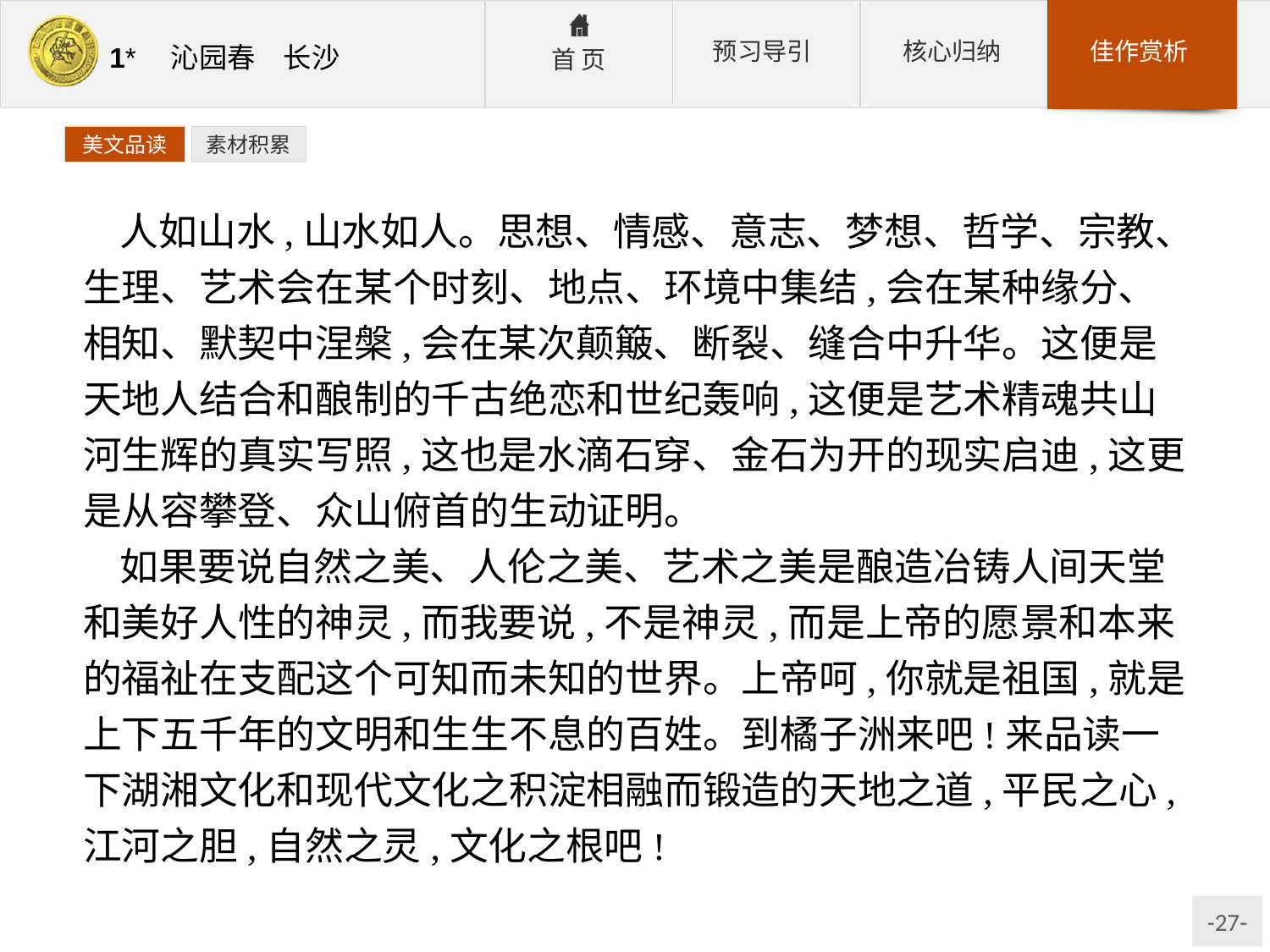

美文品读
素材积累
人如山水,山水如人。思想、情感、意志、梦想、哲学、宗教、生理、艺术会在某个时刻、地点、环境中集结,会在某种缘分、相知、默契中涅槃,会在某次颠簸、断裂、缝合中升华。这便是天地人结合和酿制的千古绝恋和世纪轰响,这便是艺术精魂共山河生辉的真实写照,这也是水滴石穿、金石为开的现实启迪,这更是从容攀登、众山俯首的生动证明。
如果要说自然之美、人伦之美、艺术之美是酿造冶铸人间天堂和美好人性的神灵,而我要说,不是神灵,而是上帝的愿景和本来的福祉在支配这个可知而未知的世界。上帝呵,你就是祖国,就是上下五千年的文明和生生不息的百姓。到橘子洲来吧!来品读一下湖湘文化和现代文化之积淀相融而锻造的天地之道,平民之心,江河之胆,自然之灵,文化之根吧!